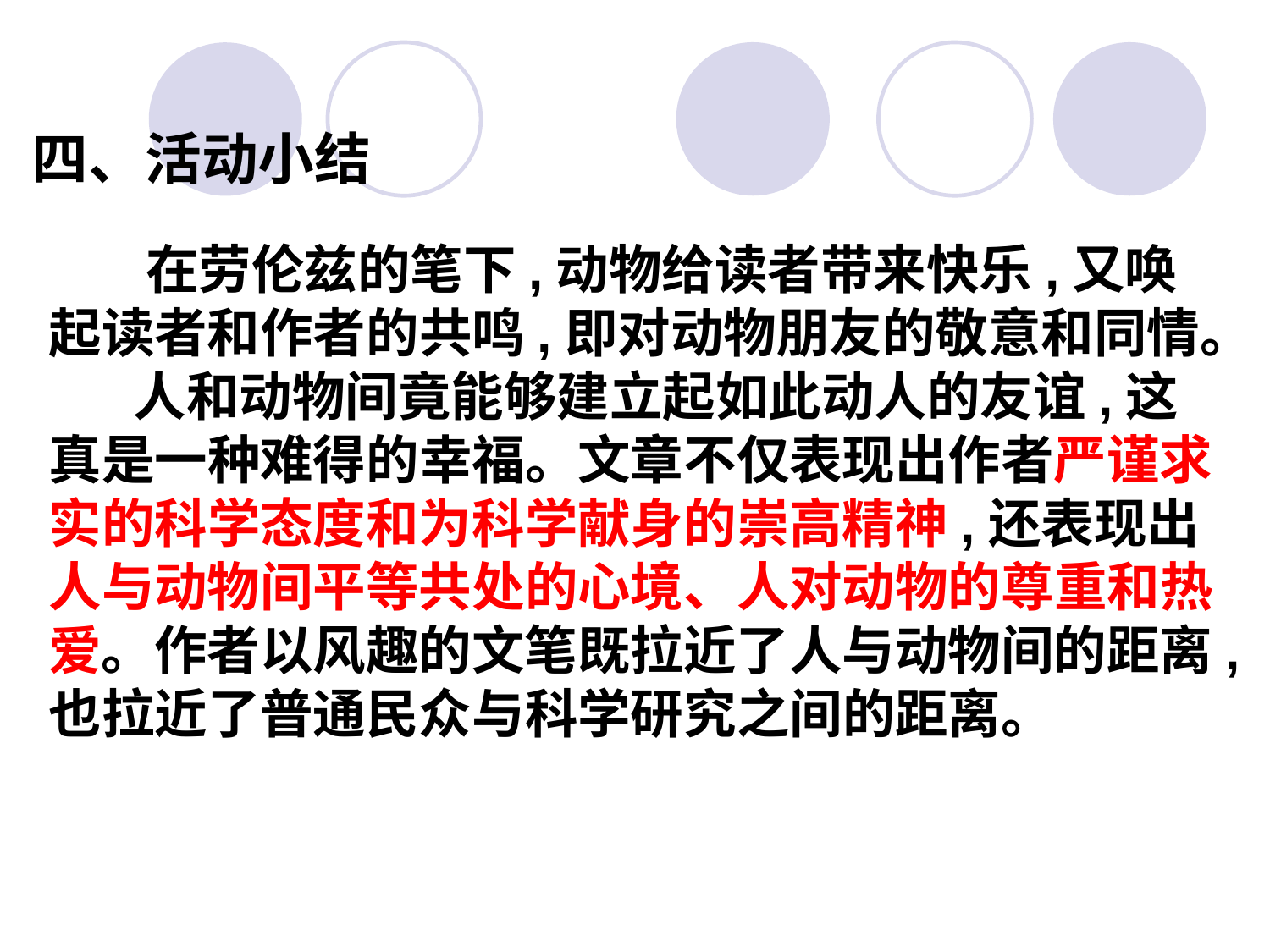

四、活动小结
       在劳伦兹的笔下,动物给读者带来快乐,又唤起读者和作者的共鸣,即对动物朋友的敬意和同情。
      人和动物间竟能够建立起如此动人的友谊,这真是一种难得的幸福。文章不仅表现出作者严谨求实的科学态度和为科学献身的崇高精神,还表现出人与动物间平等共处的心境、人对动物的尊重和热爱。作者以风趣的文笔既拉近了人与动物间的距离,也拉近了普通民众与科学研究之间的距离。